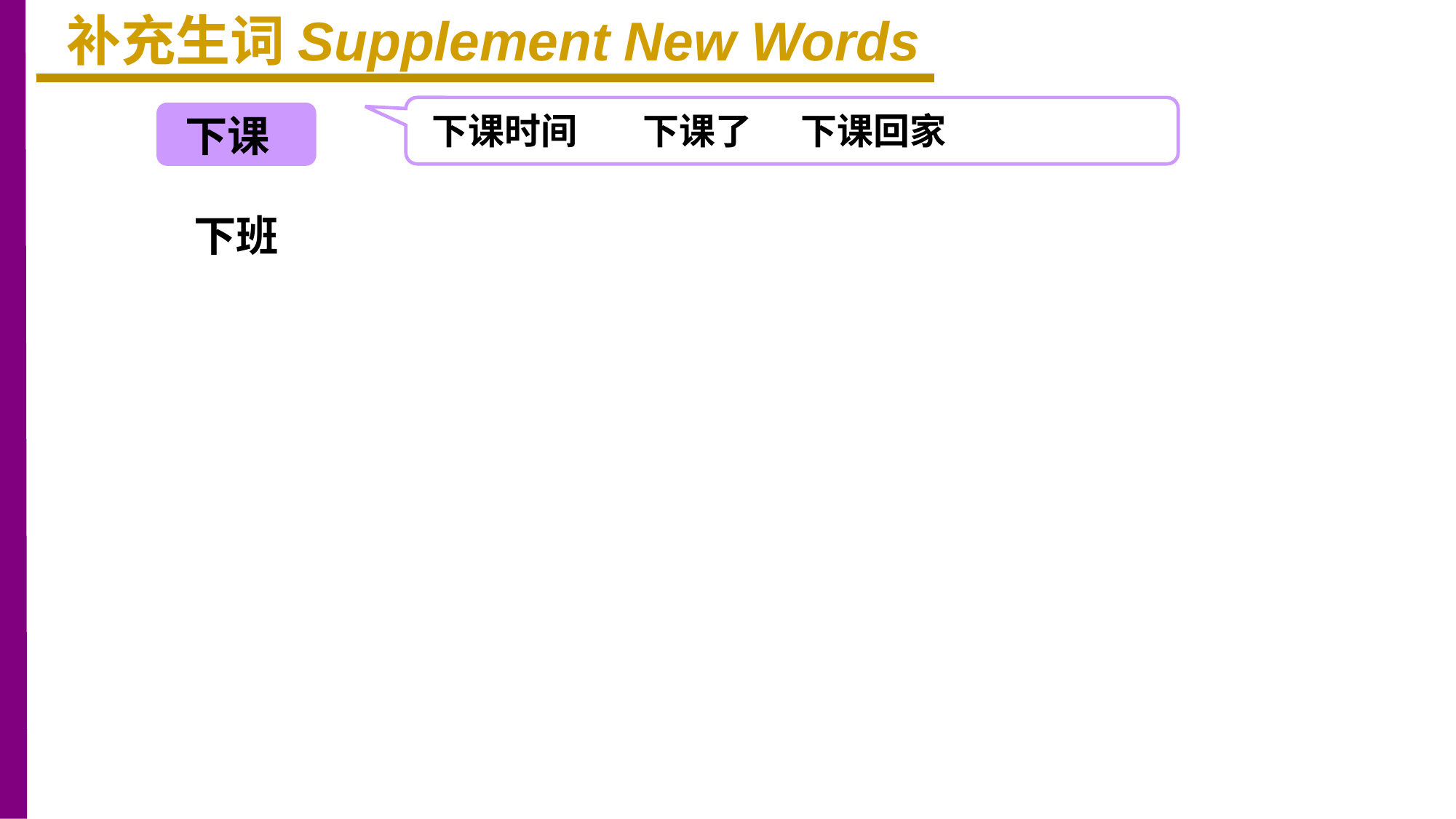

补充生词Supplement New Words

下课时间        下课了      下课回家
下课
下班